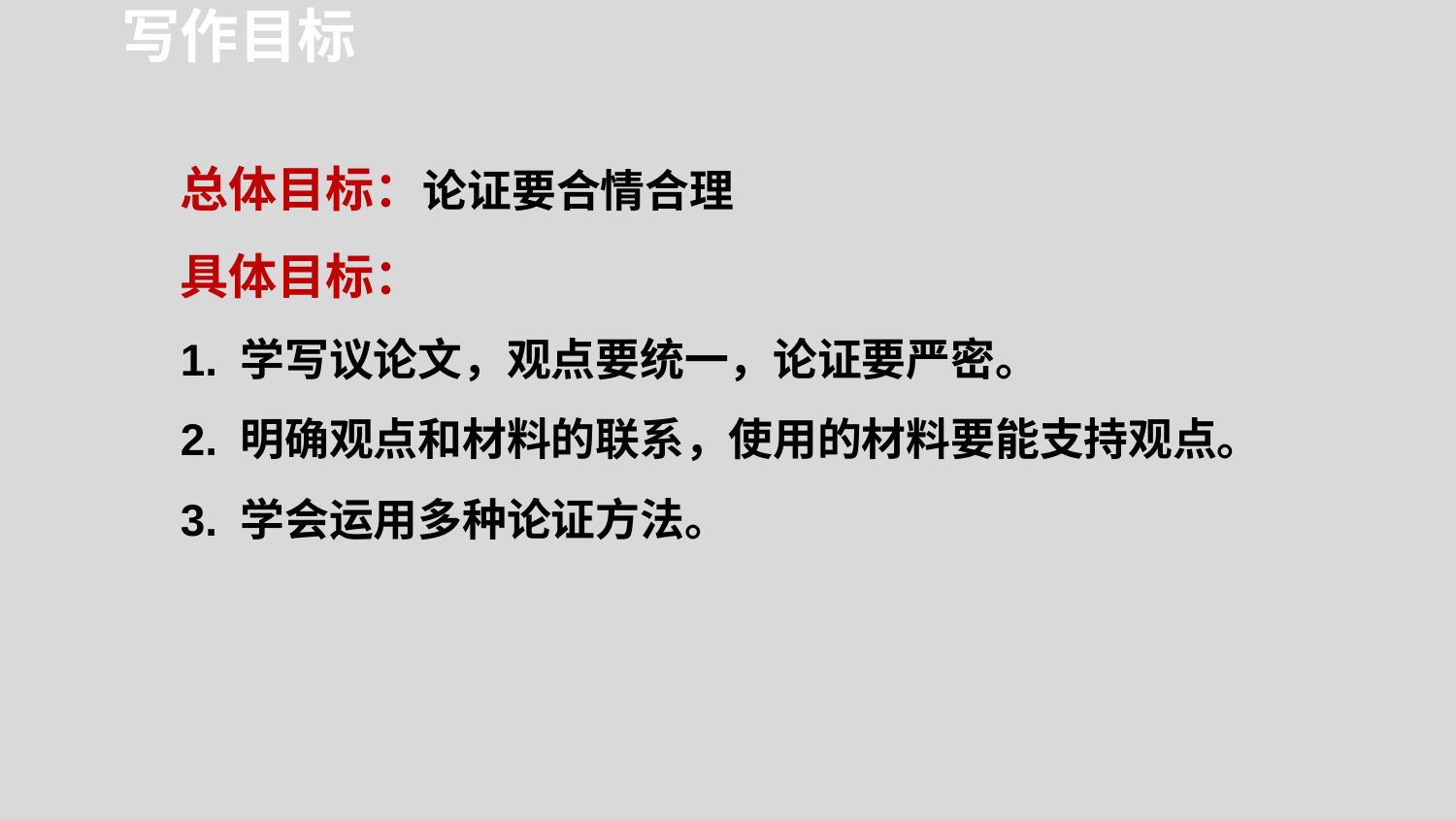

写作目标
总体目标：论证要合情合理
具体目标：
1. 学写议论文，观点要统一，论证要严密。
2. 明确观点和材料的联系，使用的材料要能支持观点。
3. 学会运用多种论证方法。